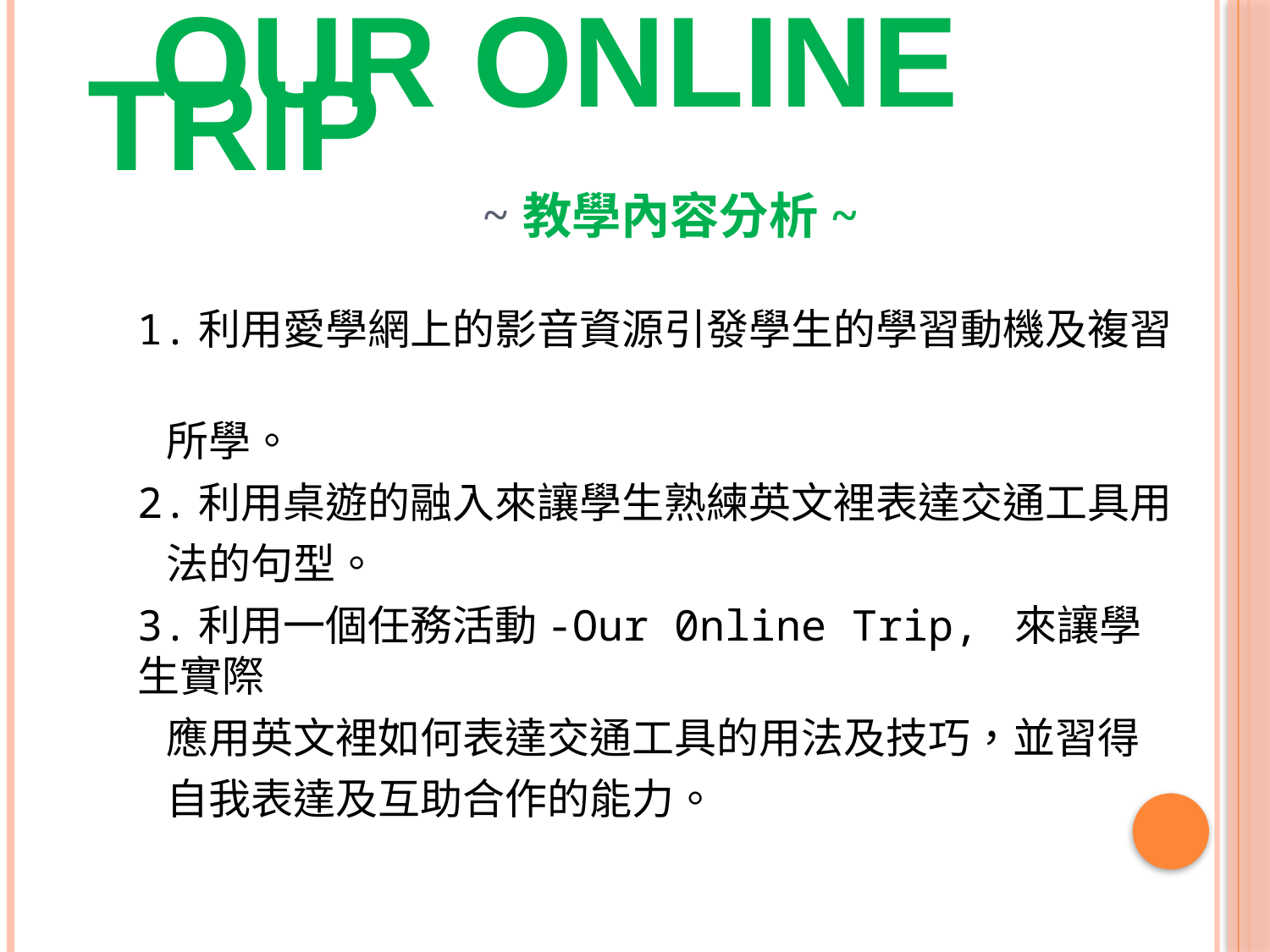

# OUR ONLINE TRIP ~教學內容分析~
1.利用愛學網上的影音資源引發學生的學習動機及複習
  所學。
2.利用桌遊的融入來讓學生熟練英文裡表達交通工具用
  法的句型。
3.利用一個任務活動-Our 0nline Trip, 來讓學生實際
  應用英文裡如何表達交通工具的用法及技巧，並習得
  自我表達及互助合作的能力。